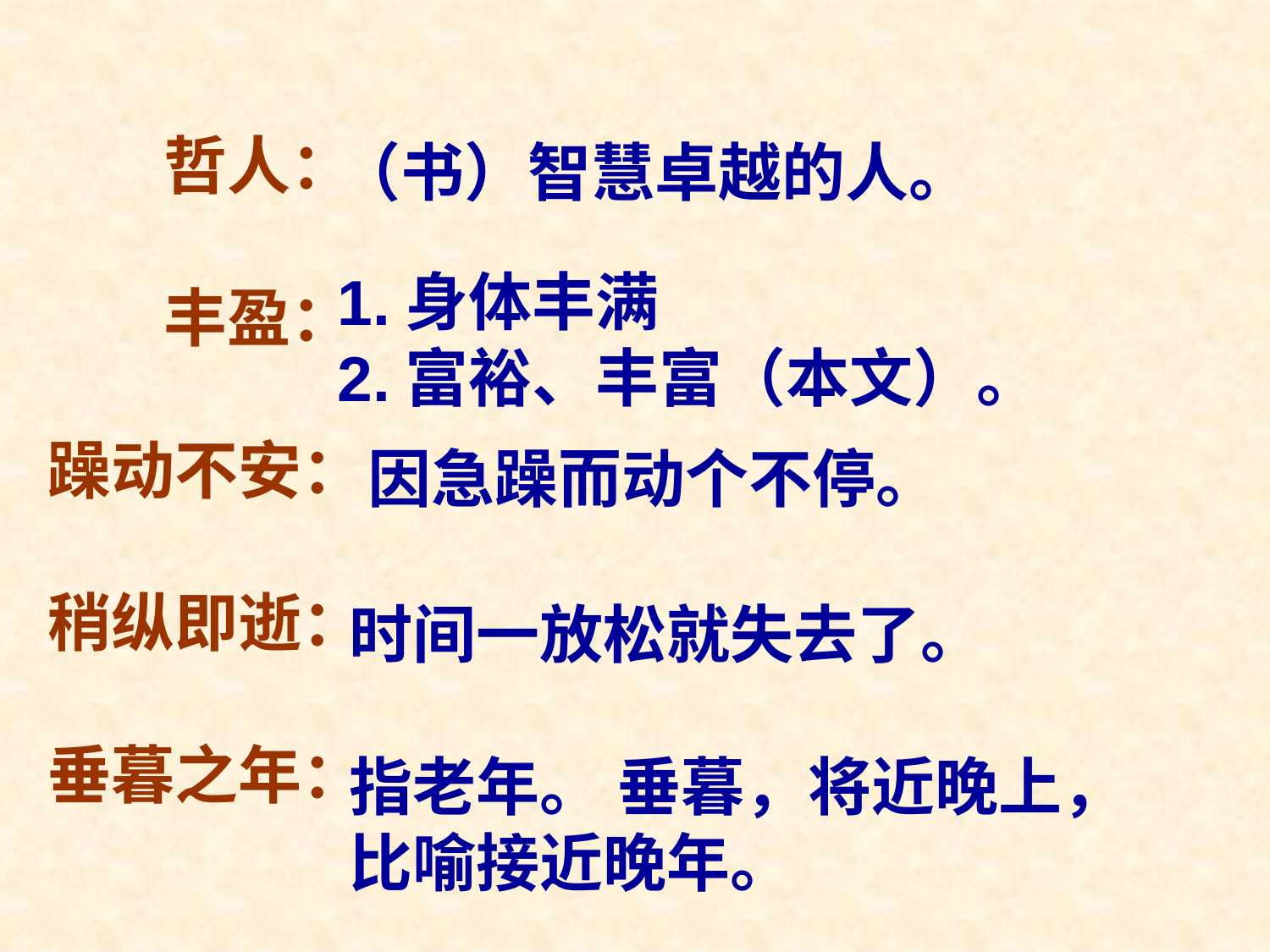

哲人：

       丰盈：

躁动不安：

稍纵即逝：

垂暮之年：

（书）智慧卓越的人。
1.身体丰满
2.富裕、丰富（本文）。

因急躁而动个不停。

时间一放松就失去了。

指老年。 垂暮，将近晚上，
比喻接近晚年。